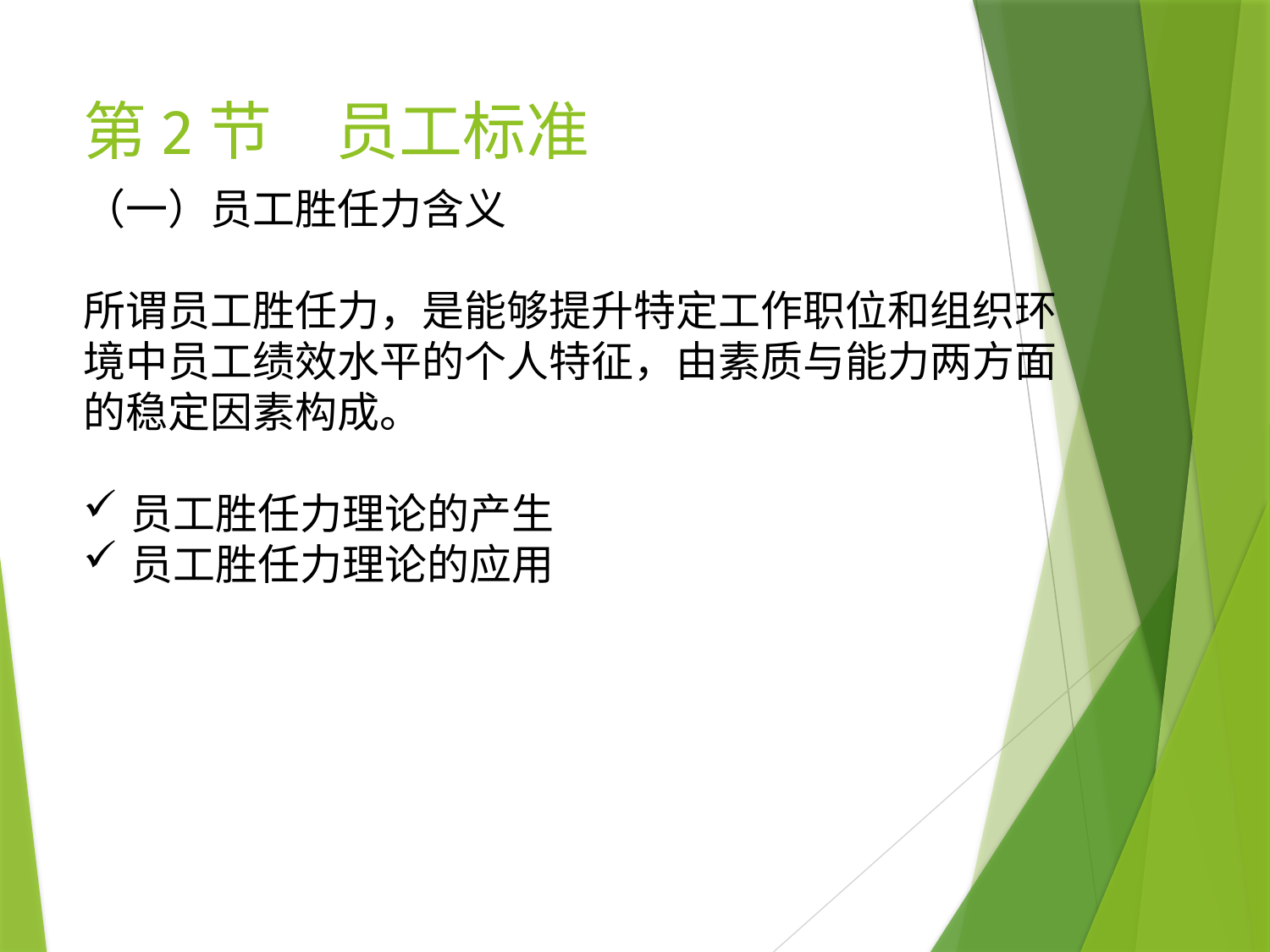

# 第2节　员工标准
（一）员工胜任力含义

所谓员工胜任力，是能够提升特定工作职位和组织环境中员工绩效水平的个人特征，由素质与能力两方面的稳定因素构成。

员工胜任力理论的产生
员工胜任力理论的应用